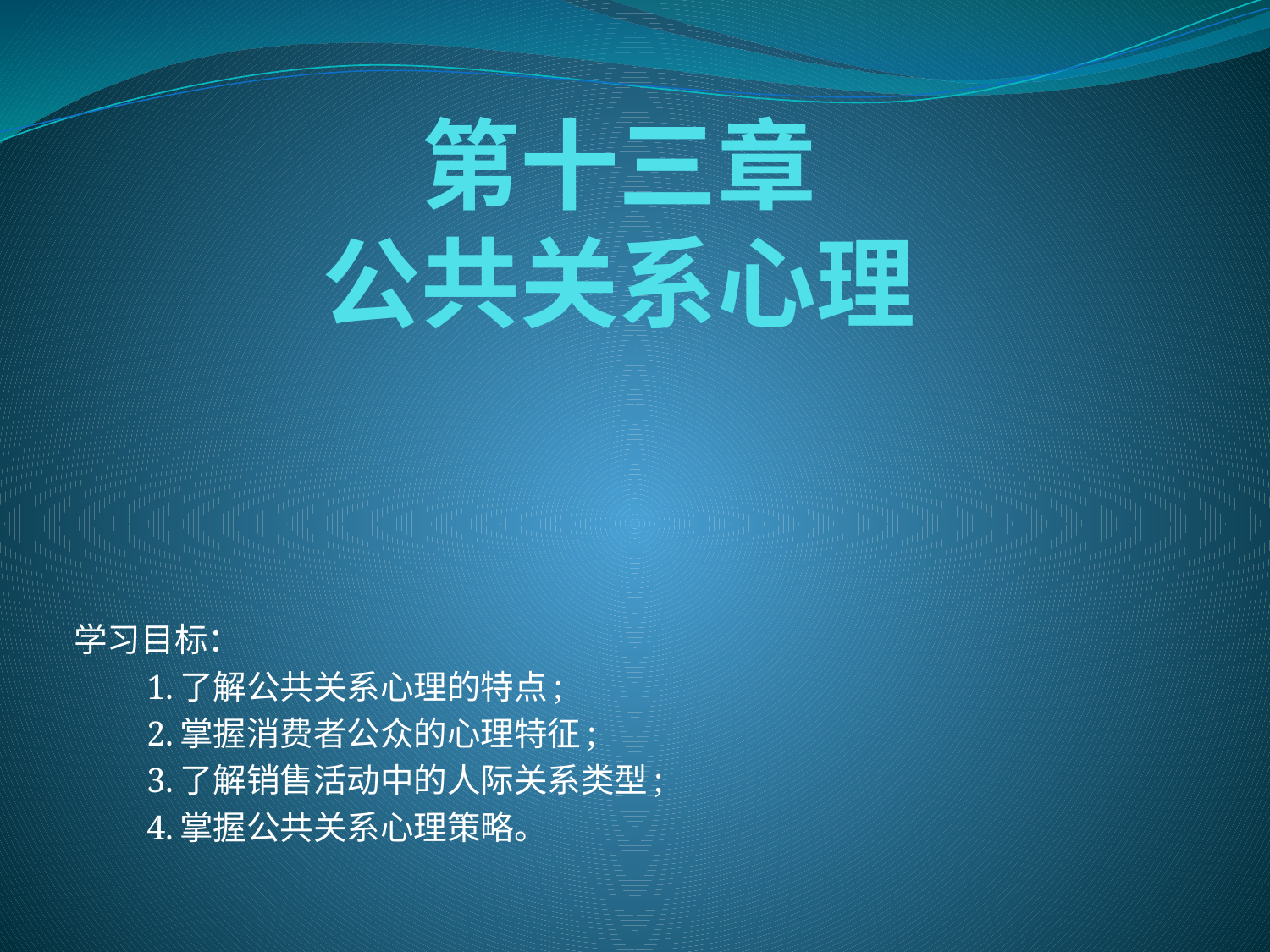

# 第十三章 公共关系心理
学习目标：
　　1.了解公共关系心理的特点;
　　2.掌握消费者公众的心理特征;
　　3.了解销售活动中的人际关系类型;
　　4.掌握公共关系心理策略。